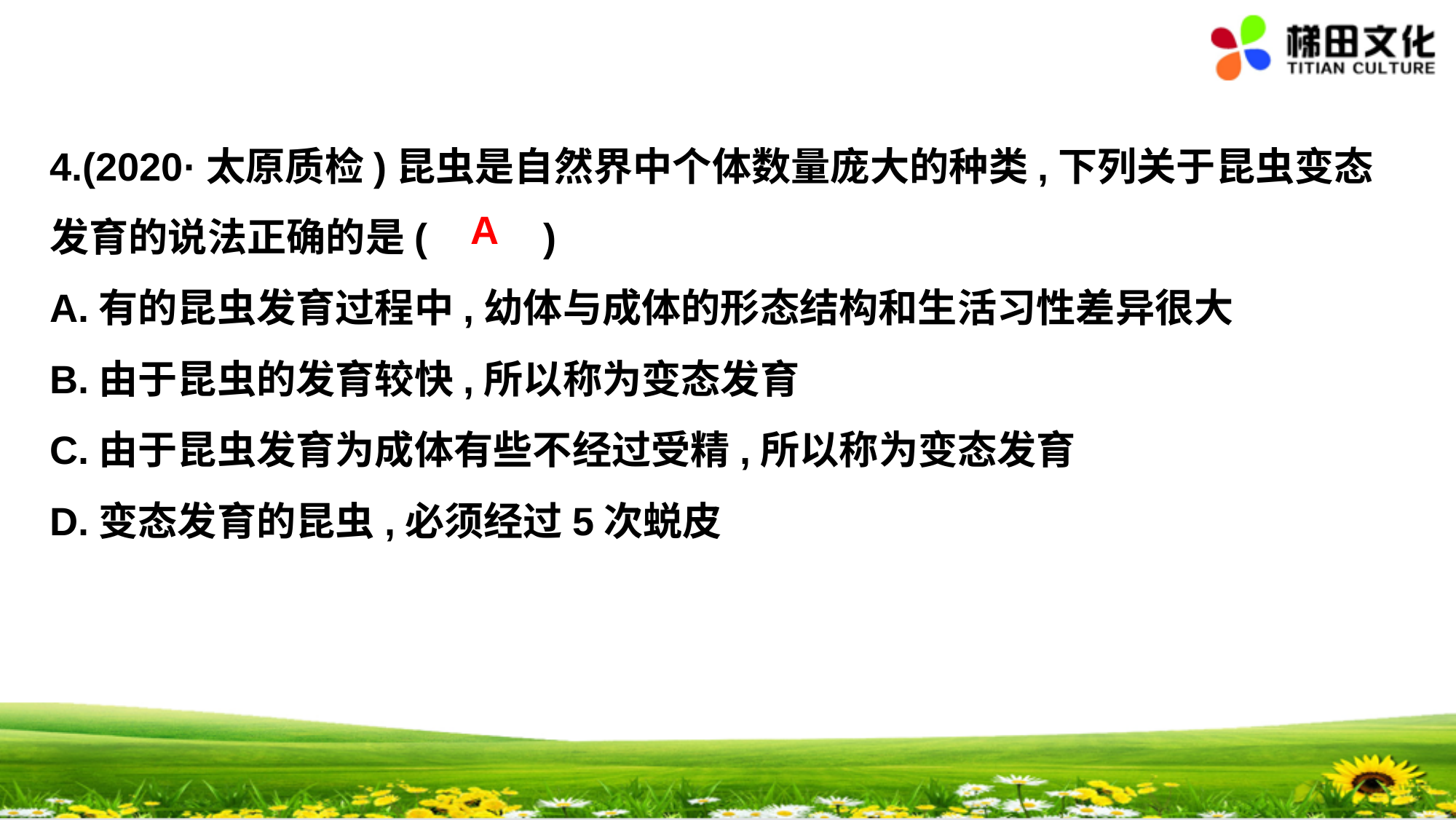

4.(2020·太原质检)昆虫是自然界中个体数量庞大的种类,下列关于昆虫变态
发育的说法正确的是(　  　)
A.有的昆虫发育过程中,幼体与成体的形态结构和生活习性差异很大
B.由于昆虫的发育较快,所以称为变态发育
C.由于昆虫发育为成体有些不经过受精,所以称为变态发育
D.变态发育的昆虫,必须经过5次蜕皮
A